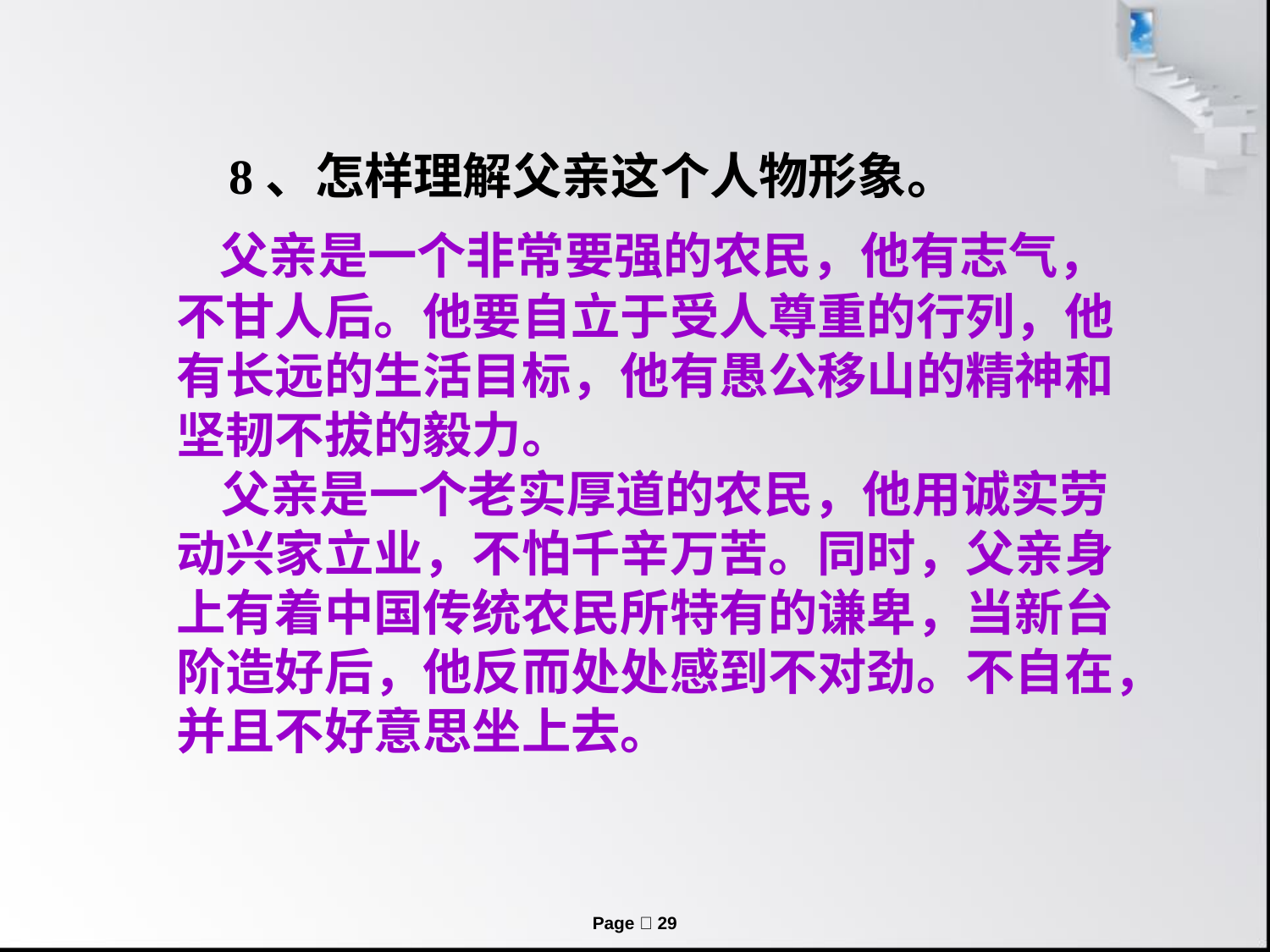

# 8、怎样理解父亲这个人物形象。
      父亲是一个非常要强的农民，他有志气，不甘人后。他要自立于受人尊重的行列，他有长远的生活目标，他有愚公移山的精神和坚韧不拔的毅力。
    父亲是一个老实厚道的农民，他用诚实劳动兴家立业，不怕千辛万苦。同时，父亲身上有着中国传统农民所特有的谦卑，当新台阶造好后，他反而处处感到不对劲。不自在，并且不好意思坐上去。